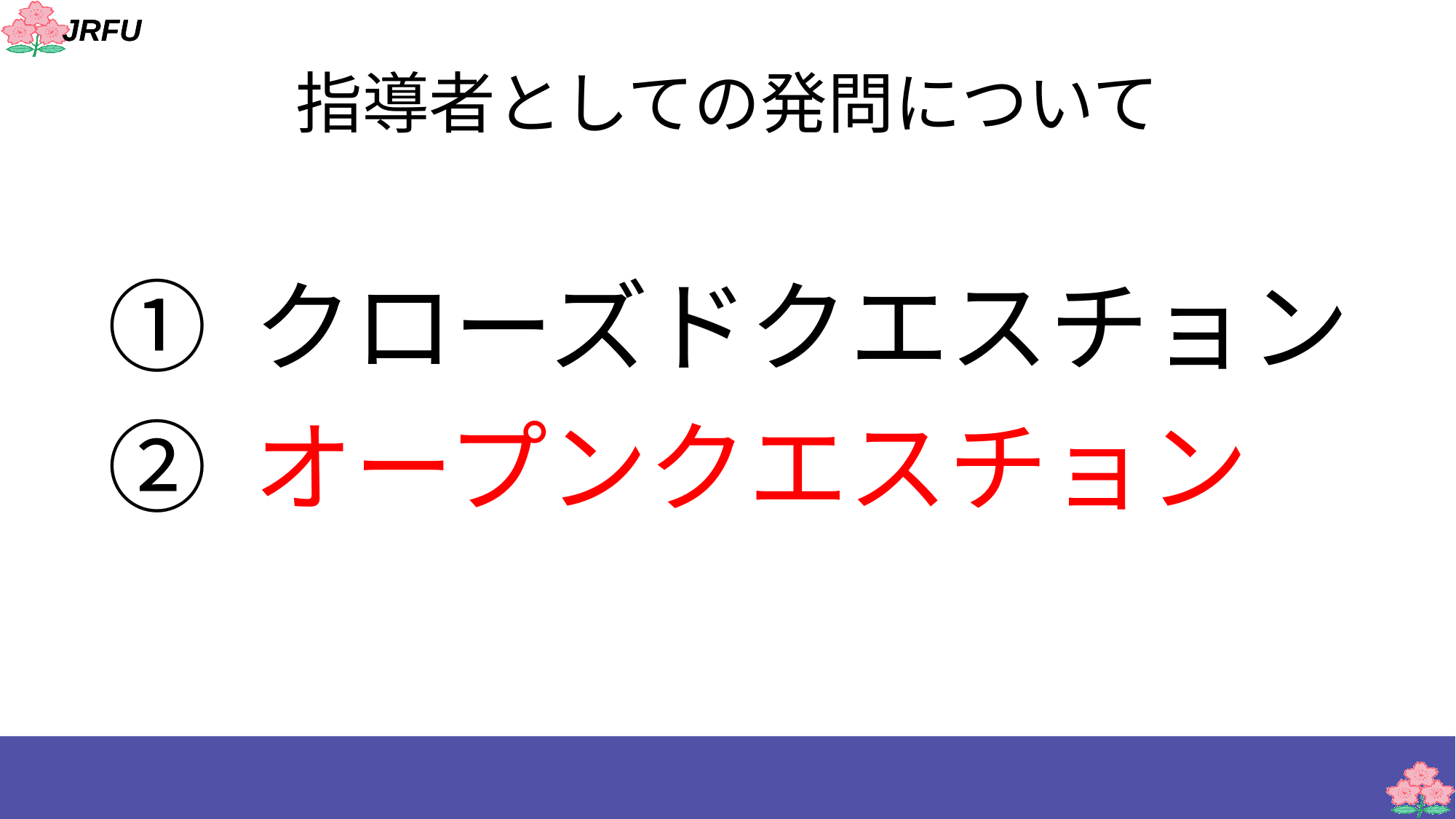

# 指導者としての発問について
① クローズドクエスチョン
② オープンクエスチョン